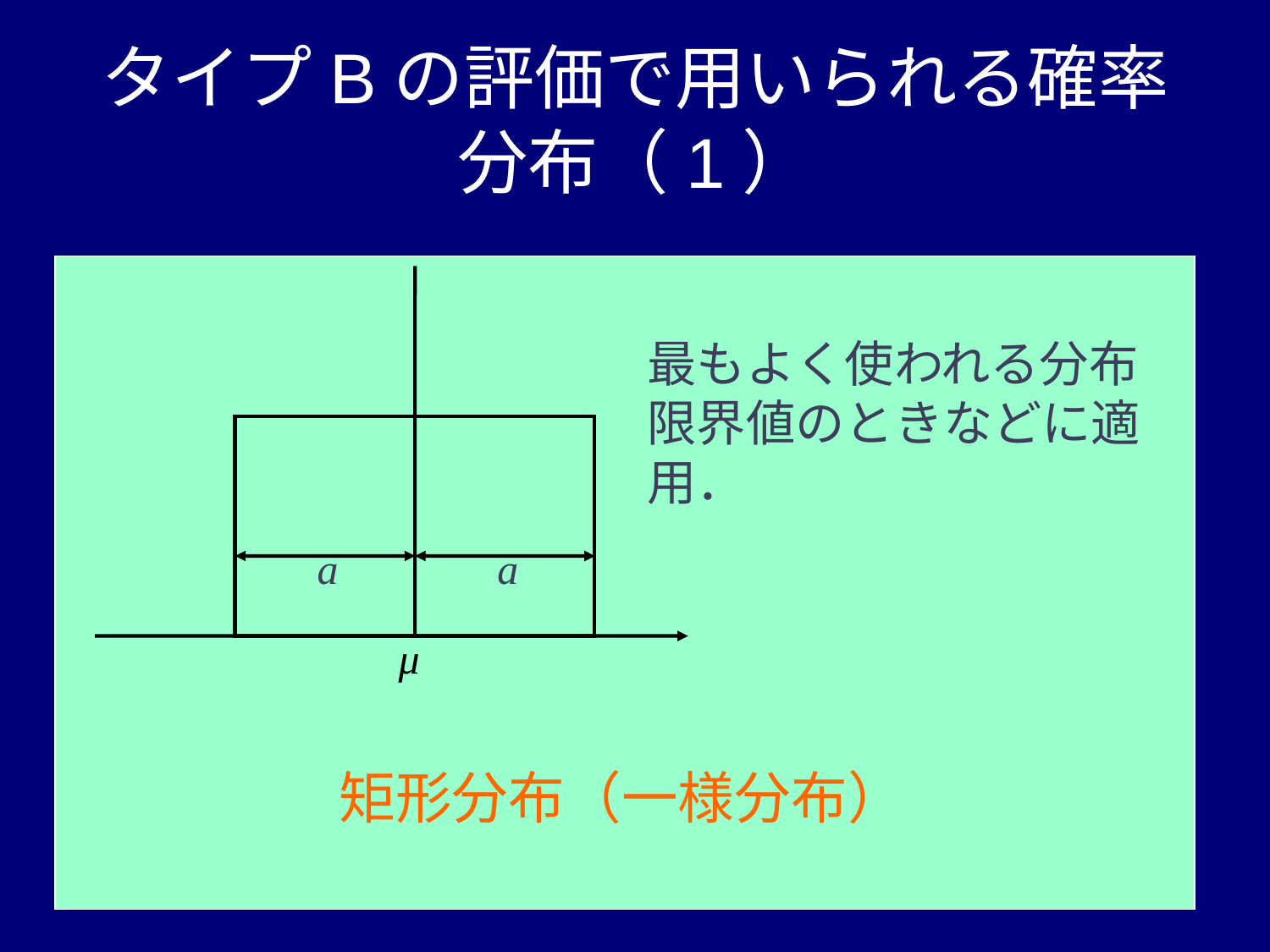

# タイプBの評価で用いられる確率分布（1）

最もよく使われる分布
限界値のときなどに適用．

a
a

μ

矩形分布（一様分布）